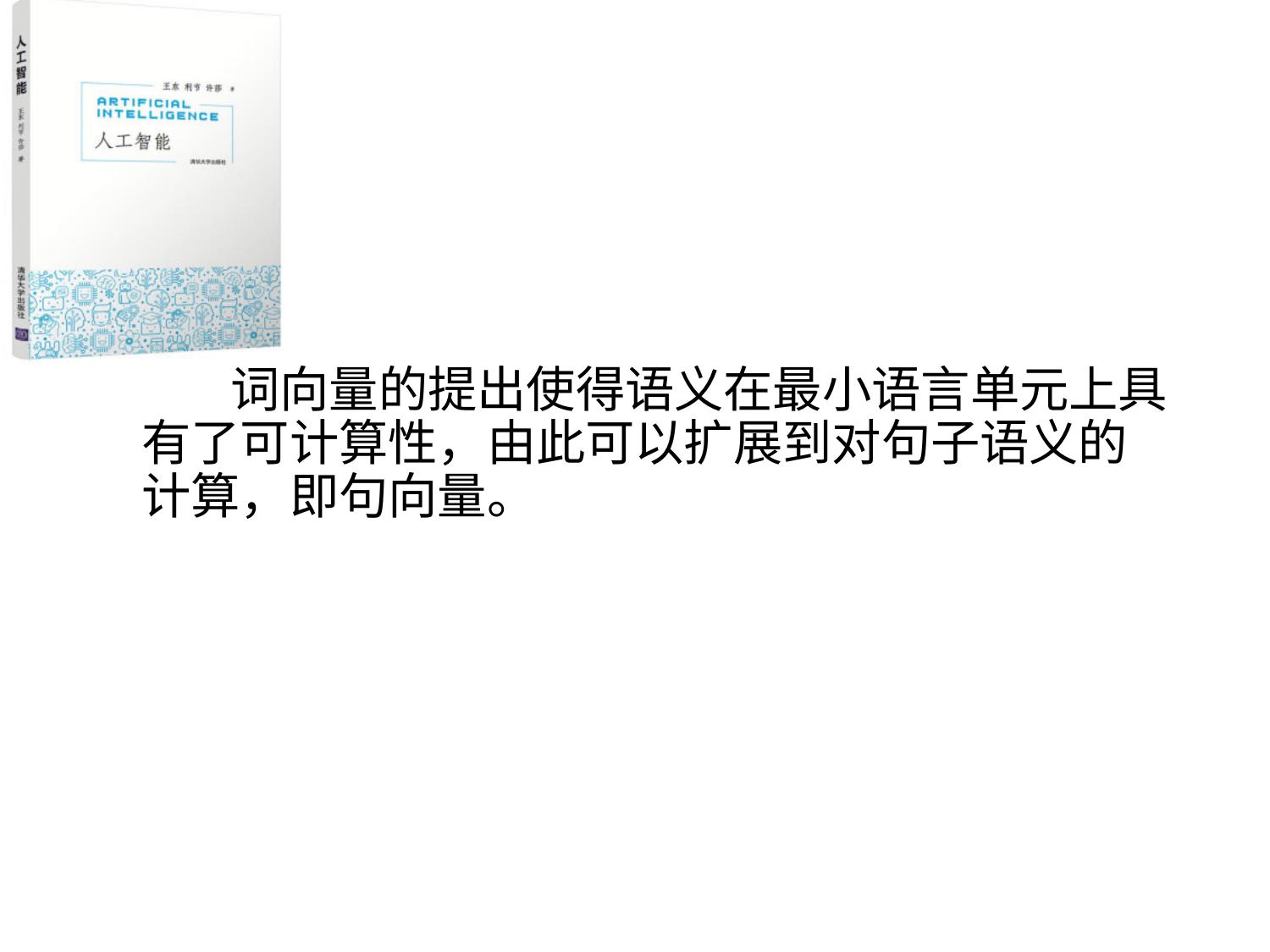

#
       词向量的提出使得语义在最小语言单元上具有了可计算性，由此可以扩展到对句子语义的计算，即句向量。